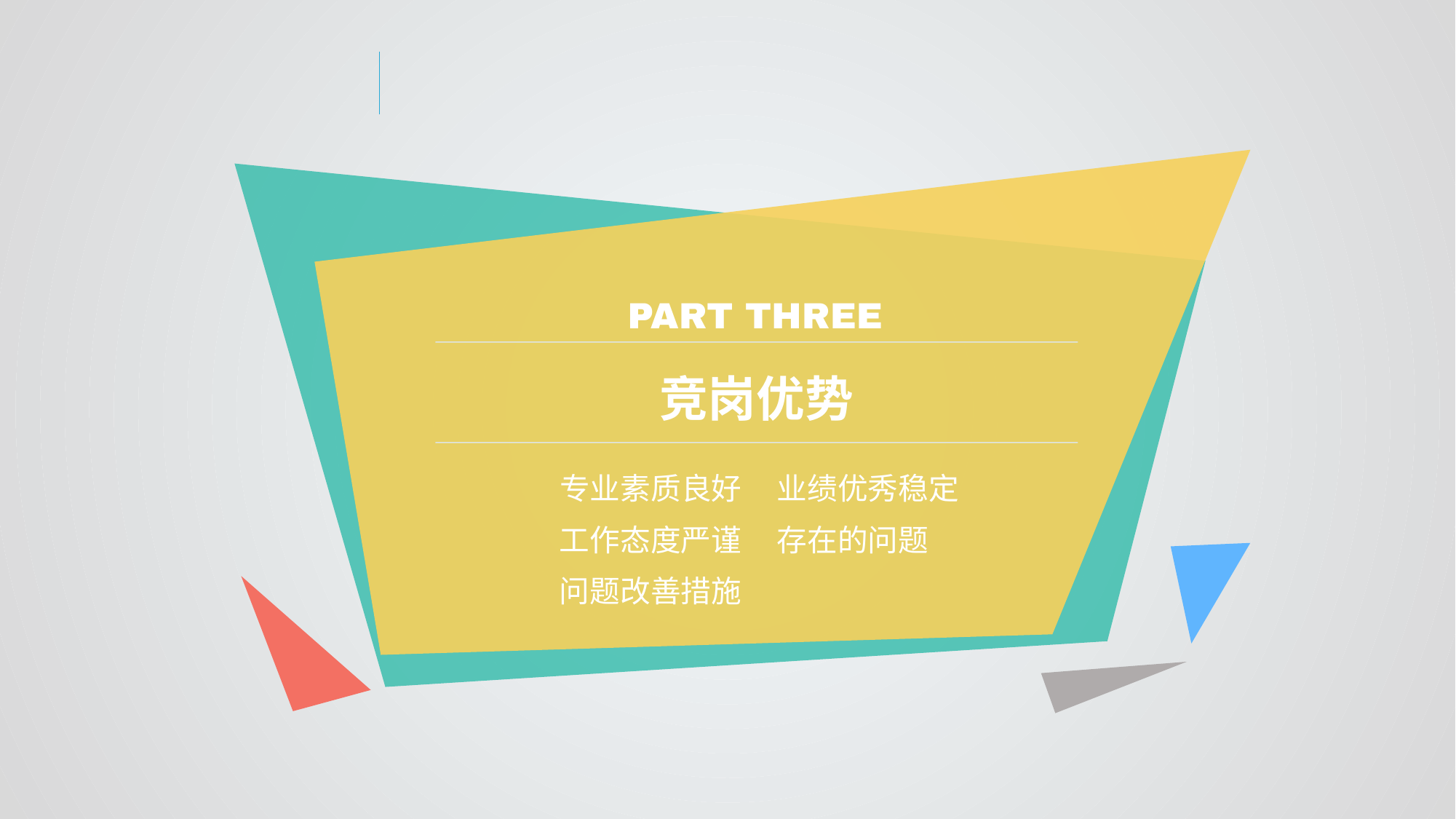

PART THREE
竞岗优势
专业素质良好
业绩优秀稳定
工作态度严谨
存在的问题

问题改善措施